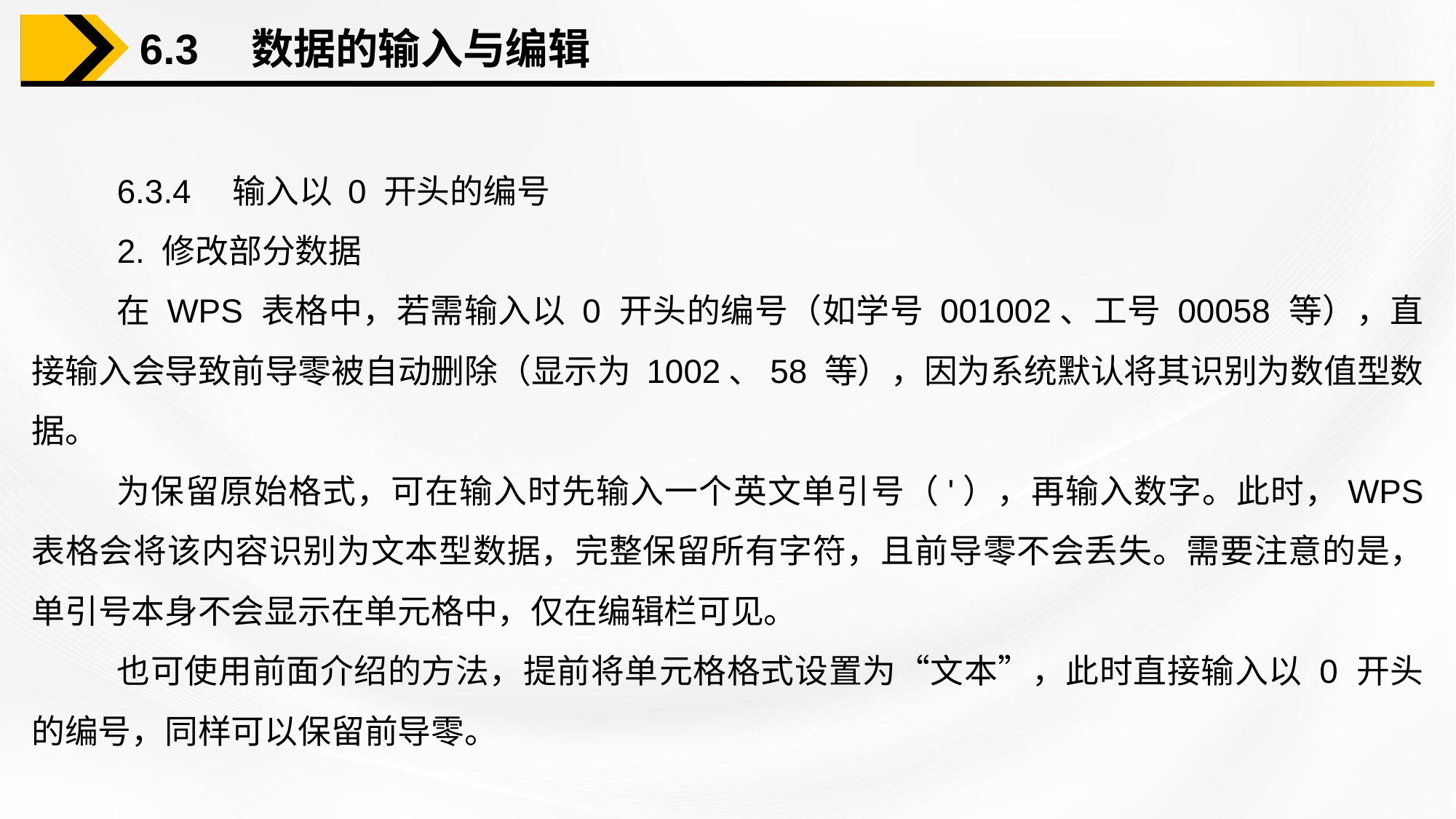

6.3　数据的输入与编辑
6.3.4　输入以 0 开头的编号
2. 修改部分数据
在 WPS 表格中，若需输入以 0 开头的编号（如学号 001002、工号 00058 等），直接输入会导致前导零被自动删除（显示为 1002、58 等），因为系统默认将其识别为数值型数据。
为保留原始格式，可在输入时先输入一个英文单引号（'），再输入数字。此时，WPS 表格会将该内容识别为文本型数据，完整保留所有字符，且前导零不会丢失。需要注意的是，单引号本身不会显示在单元格中，仅在编辑栏可见。
也可使用前面介绍的方法，提前将单元格格式设置为“文本”，此时直接输入以 0 开头的编号，同样可以保留前导零。